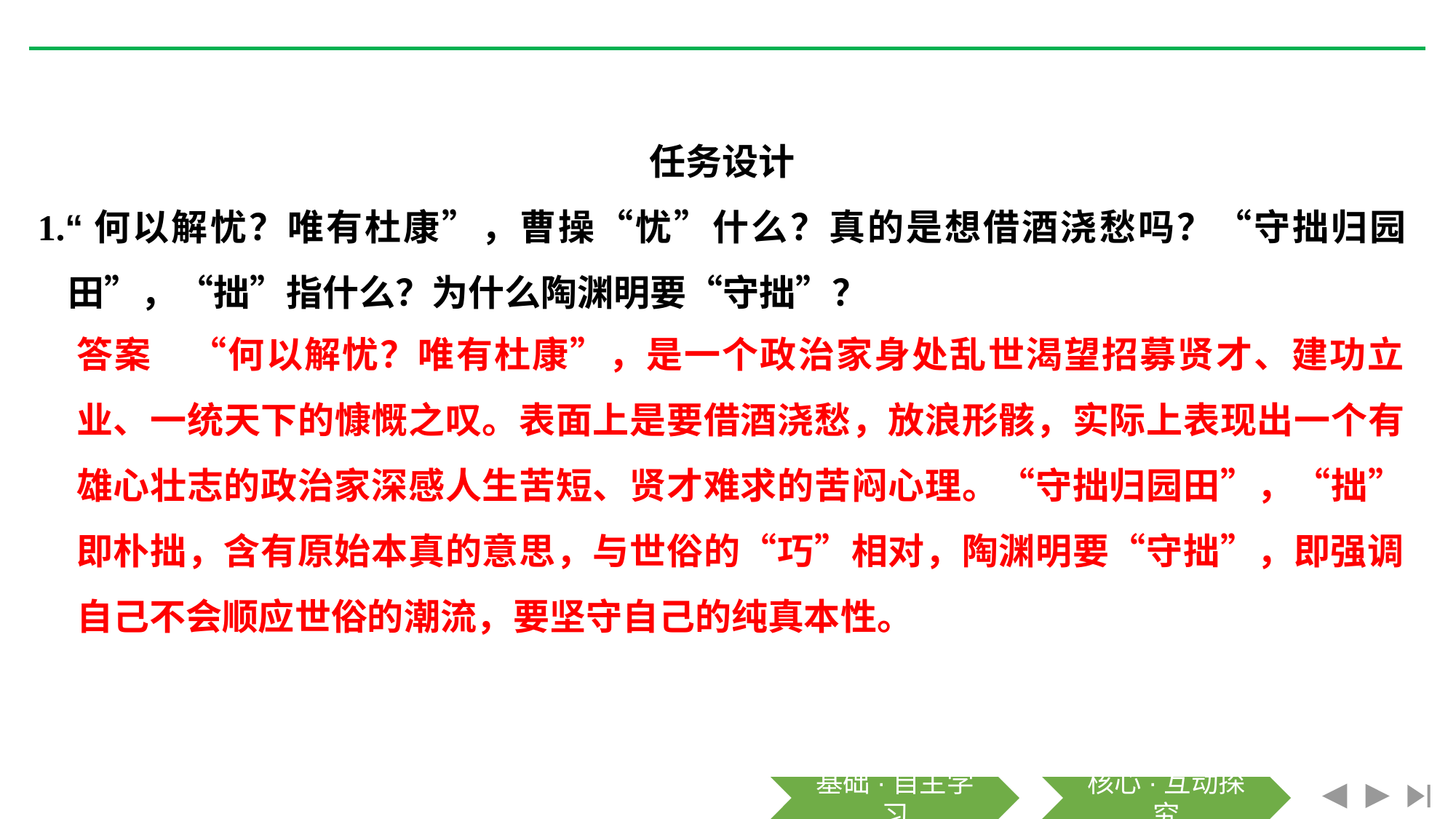

任务设计
1.“何以解忧？唯有杜康”，曹操“忧”什么？真的是想借酒浇愁吗？“守拙归园田”，“拙”指什么？为什么陶渊明要“守拙”？
答案　“何以解忧？唯有杜康”，是一个政治家身处乱世渴望招募贤才、建功立业、一统天下的慷慨之叹。表面上是要借酒浇愁，放浪形骸，实际上表现出一个有雄心壮志的政治家深感人生苦短、贤才难求的苦闷心理。“守拙归园田”，“拙”即朴拙，含有原始本真的意思，与世俗的“巧”相对，陶渊明要“守拙”，即强调自己不会顺应世俗的潮流，要坚守自己的纯真本性。